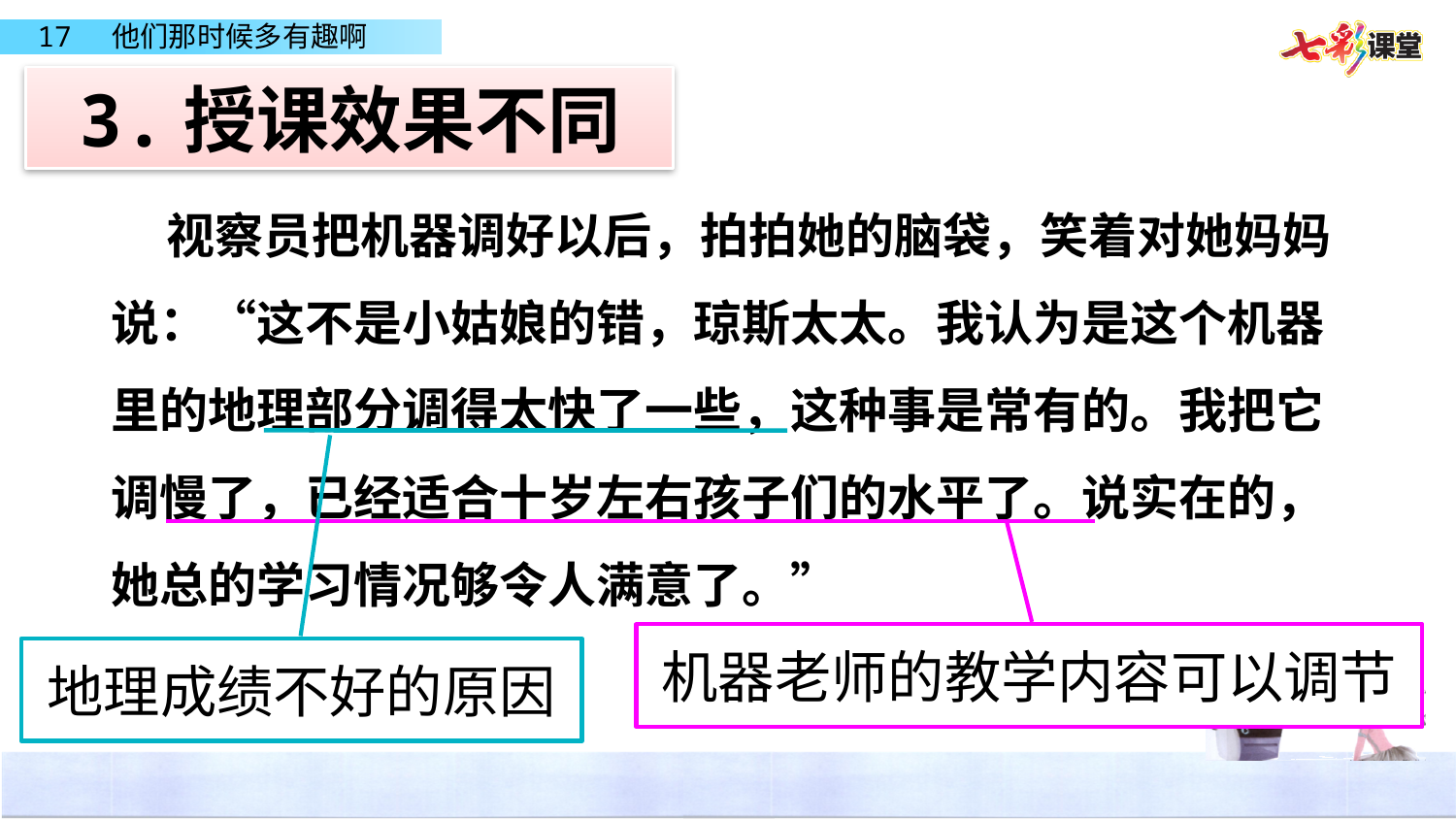

3.授课效果不同
    视察员把机器调好以后，拍拍她的脑袋，笑着对她妈妈说：“这不是小姑娘的错，琼斯太太。我认为是这个机器里的地理部分调得太快了一些，这种事是常有的。我把它调慢了，已经适合十岁左右孩子们的水平了。说实在的，她总的学习情况够令人满意了。”
机器老师的教学内容可以调节
地理成绩不好的原因